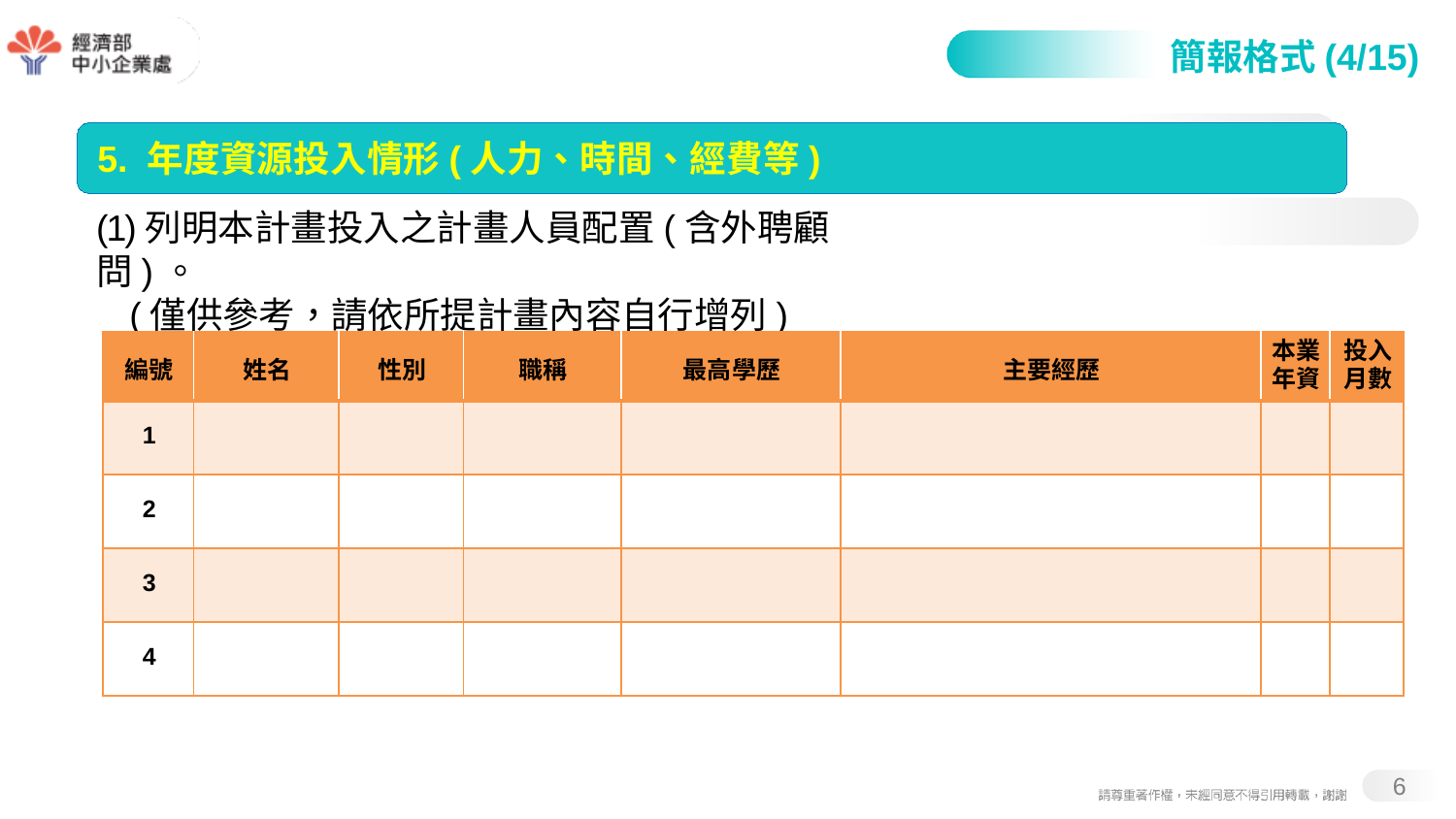

簡報格式(4/15)

5. 年度資源投入情形(人力、時間、經費等)
(1)列明本計畫投入之計畫人員配置(含外聘顧問)。
(僅供參考，請依所提計畫內容自行增列)
| 編號 | 姓名 | 性別 | 職稱 | 最高學歷 | 主要經歷 | 本業 年資 | 投入 月數 |
| --- | --- | --- | --- | --- | --- | --- | --- |
| 1 |  |  |  |  |  |  |  |
| 2 |  |  |  |  |  |  |  |
| 3 |  |  |  |  |  |  |  |
| 4 |  |  |  |  |  |  |  |
6